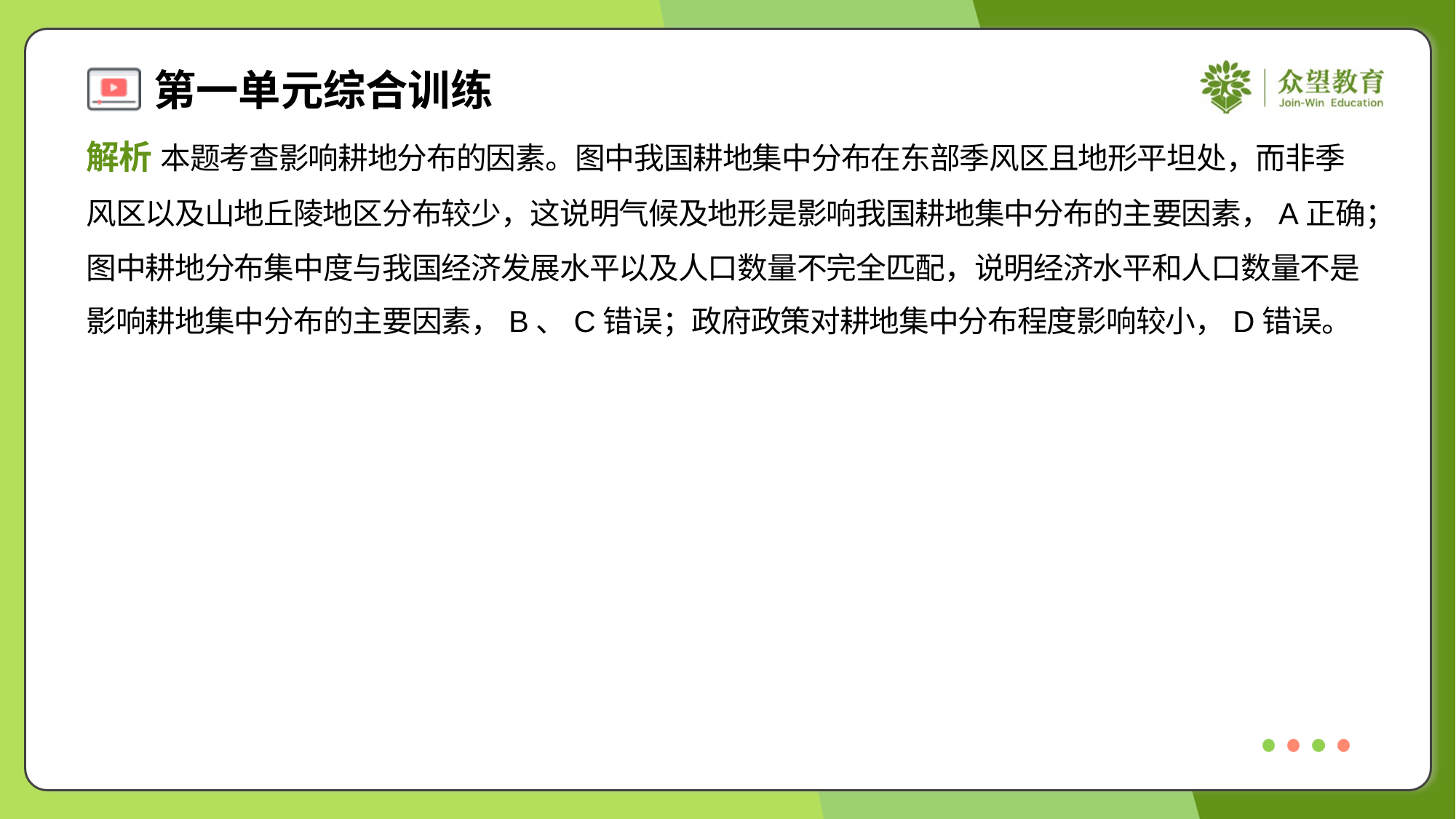

解析 本题考查影响耕地分布的因素。图中我国耕地集中分布在东部季风区且地形平坦处，而非季
风区以及山地丘陵地区分布较少，这说明气候及地形是影响我国耕地集中分布的主要因素，A正确；
图中耕地分布集中度与我国经济发展水平以及人口数量不完全匹配，说明经济水平和人口数量不是
影响耕地集中分布的主要因素，B、C错误；政府政策对耕地集中分布程度影响较小，D错误。